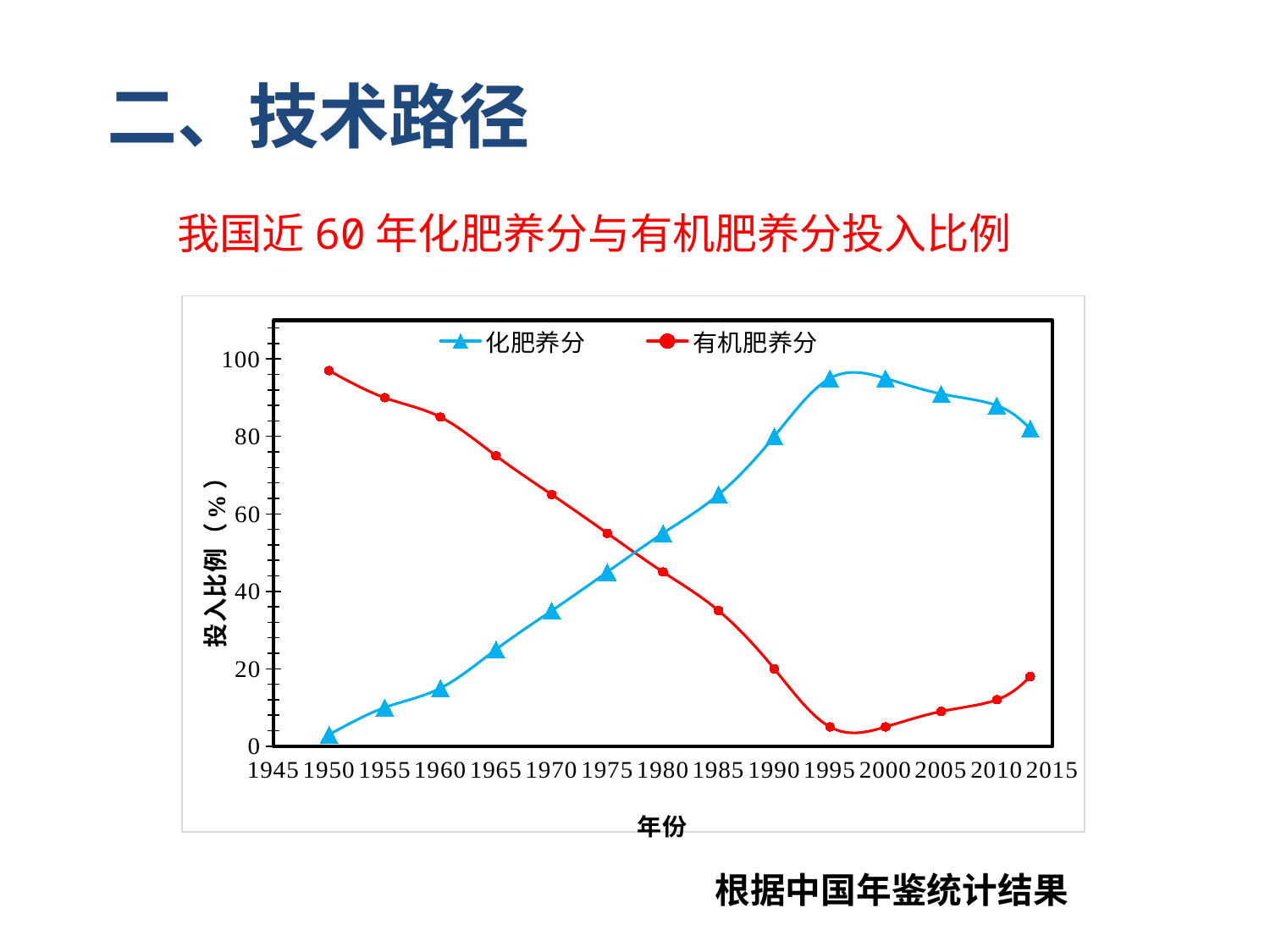

二、技术路径
我国近60年化肥养分与有机肥养分投入比例

### Chart

| Category | 化肥养分 | 有机肥养分 |
|---|---|---|
根据中国年鉴统计结果